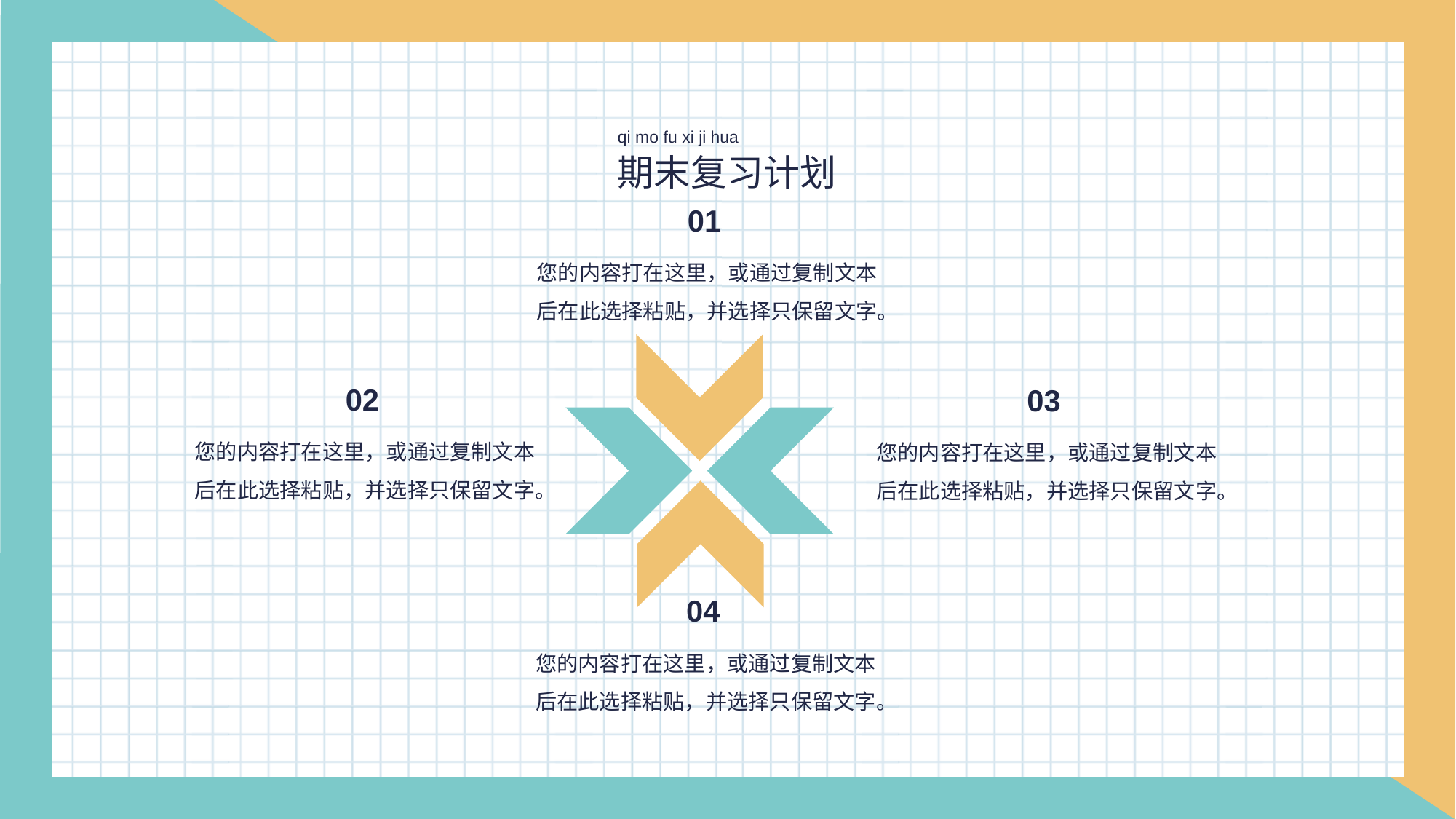

qi mo fu xi ji hua
期末复习计划
01
您的内容打在这里，或通过复制文本后在此选择粘贴，并选择只保留文字。

02
您的内容打在这里，或通过复制文本后在此选择粘贴，并选择只保留文字。
03
您的内容打在这里，或通过复制文本后在此选择粘贴，并选择只保留文字。

04
您的内容打在这里，或通过复制文本后在此选择粘贴，并选择只保留文字。